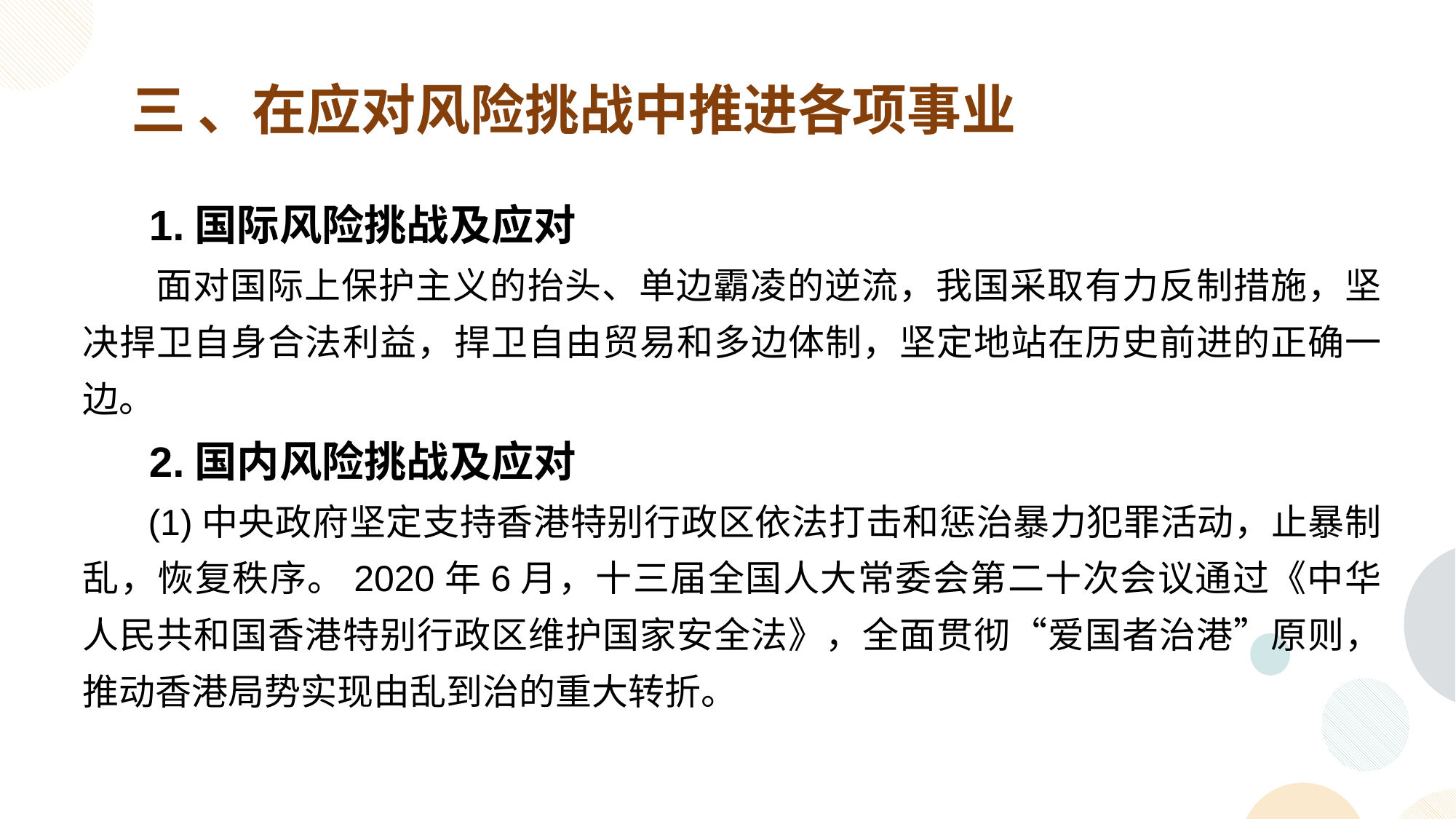

三 、在应对风险挑战中推进各项事业
 1.国际风险挑战及应对
 面对国际上保护主义的抬头、单边霸凌的逆流，我国采取有力反制措施，坚决捍卫自身合法利益，捍卫自由贸易和多边体制，坚定地站在历史前进的正确一边。
 2.国内风险挑战及应对
 (1)中央政府坚定支持香港特别行政区依法打击和惩治暴力犯罪活动，止暴制乱，恢复秩序。2020年6月，十三届全国人大常委会第二十次会议通过《中华人民共和国香港特别行政区维护国家安全法》，全面贯彻“爱国者治港”原则，推动香港局势实现由乱到治的重大转折。